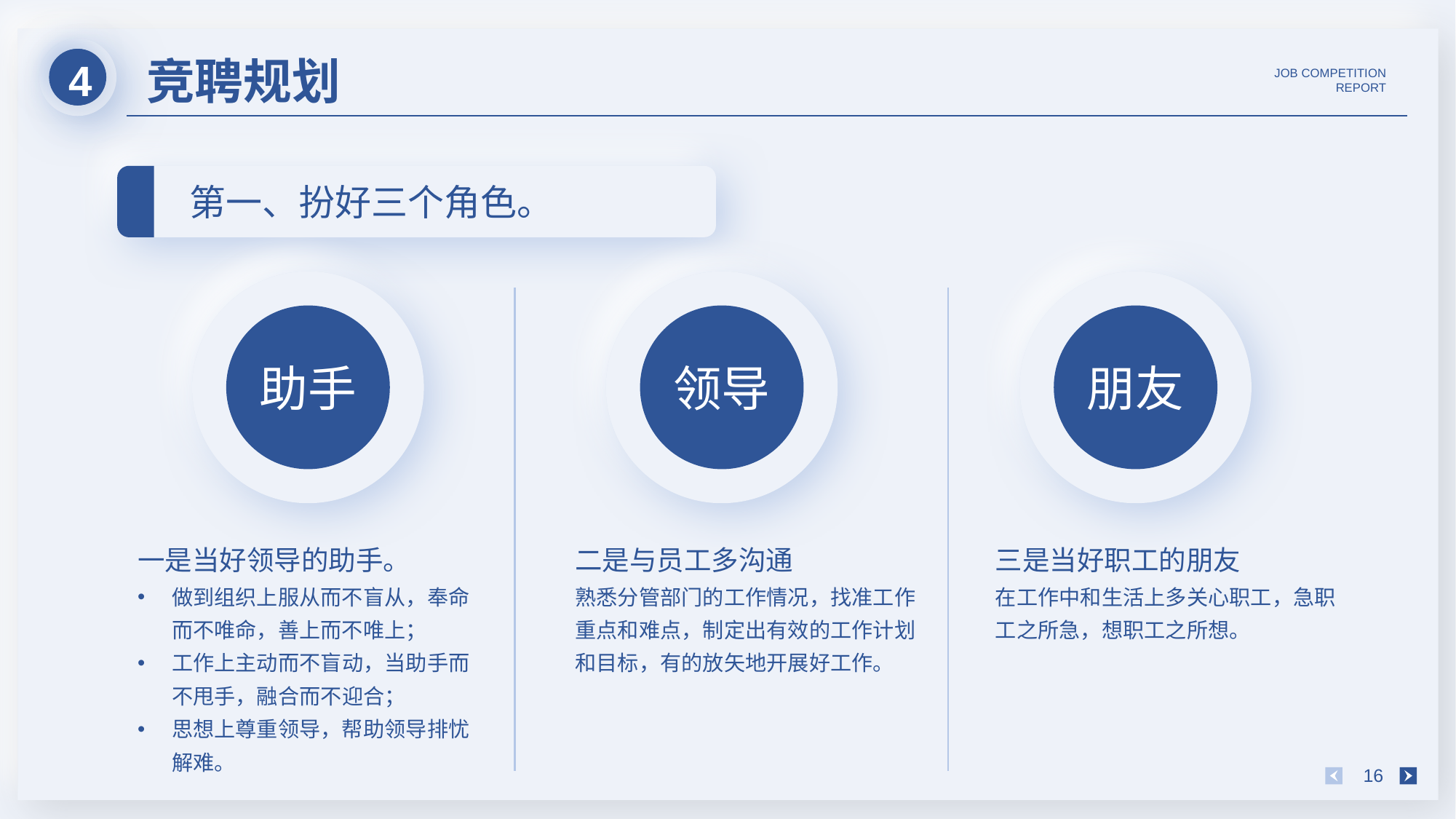

4
竞聘规划
JOB COMPETITION REPORT

第一、扮好三个角色。

助手

领导

朋友
三是当好职工的朋友
在工作中和生活上多关心职工，急职工之所急，想职工之所想。
一是当好领导的助手。
做到组织上服从而不盲从，奉命而不唯命，善上而不唯上；
工作上主动而不盲动，当助手而不甩手，融合而不迎合；
思想上尊重领导，帮助领导排忧解难。
二是与员工多沟通
熟悉分管部门的工作情况，找准工作重点和难点，制定出有效的工作计划和目标，有的放矢地开展好工作。